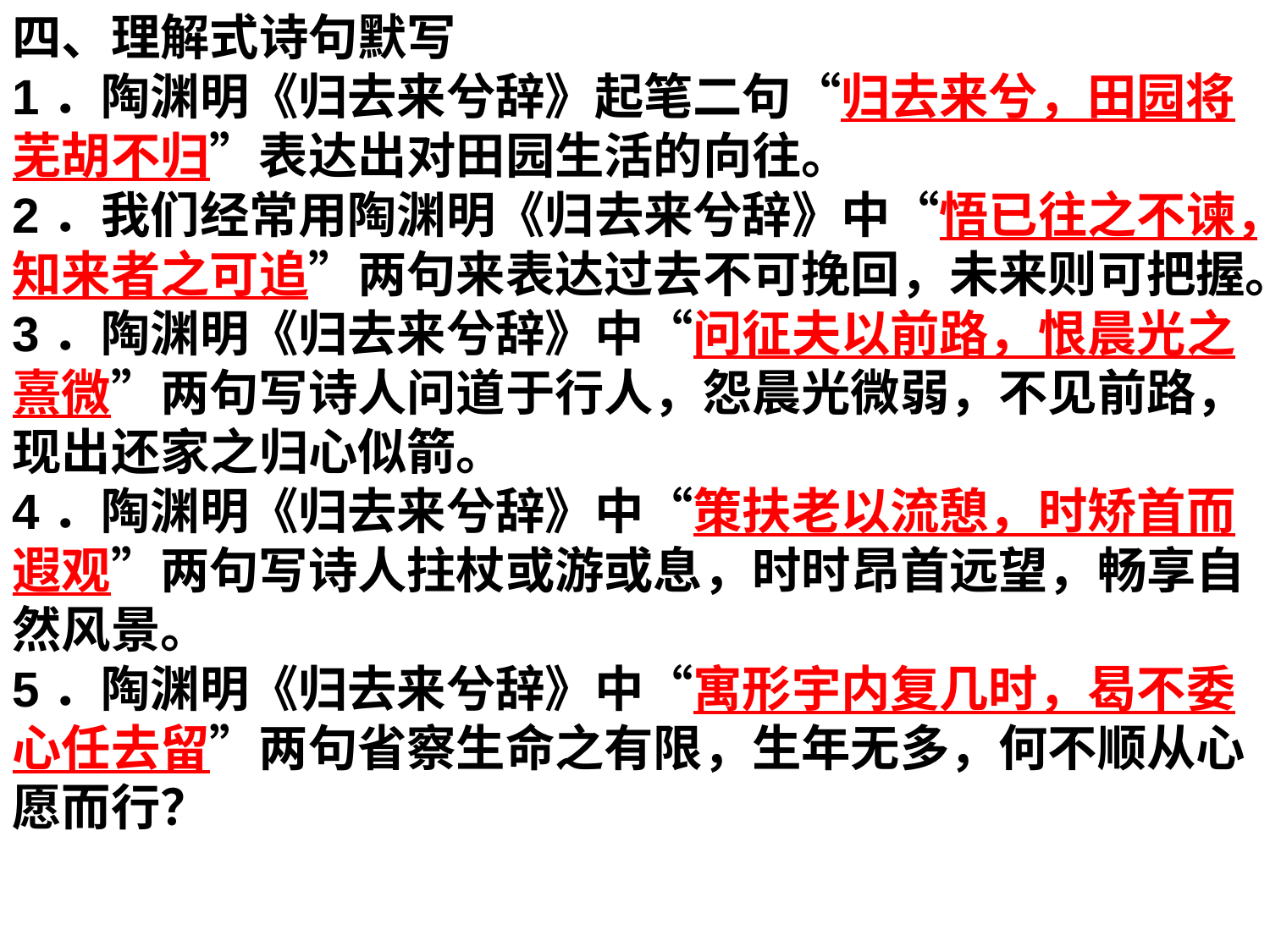

四、理解式诗句默写
1．陶渊明《归去来兮辞》起笔二句“归去来兮，田园将芜胡不归”表达出对田园生活的向往。
2．我们经常用陶渊明《归去来兮辞》中“悟已往之不谏，知来者之可追”两句来表达过去不可挽回，未来则可把握。
3．陶渊明《归去来兮辞》中“问征夫以前路，恨晨光之熹微”两句写诗人问道于行人，怨晨光微弱，不见前路，现出还家之归心似箭。
4．陶渊明《归去来兮辞》中“策扶老以流憩，时矫首而遐观”两句写诗人拄杖或游或息，时时昂首远望，畅享自然风景。
5．陶渊明《归去来兮辞》中“寓形宇内复几时，曷不委心任去留”两句省察生命之有限，生年无多，何不顺从心愿而行？